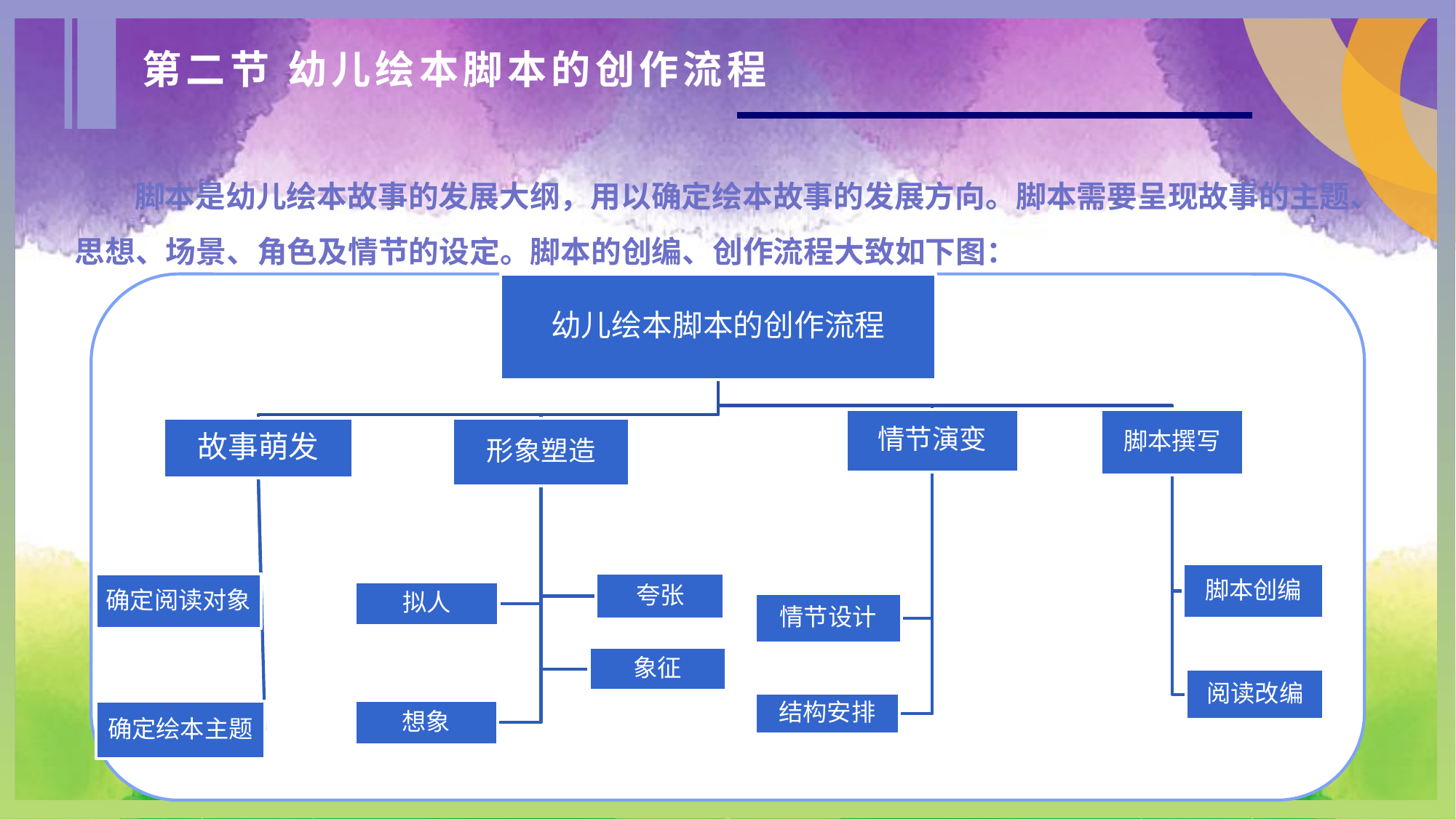

第二节 幼儿绘本脚本的创作流程
幼儿绘本脚本的创作流程
故事萌发
确定阅读对象
确定绘本主题
形象塑造
拟人
夸张
想象
象征
情节演变
情节设计
结构安排
脚本撰写
阅读改编
脚本创编
       脚本是幼儿绘本故事的发展大纲，用以确定绘本故事的发展方向。脚本需要呈现故事的主题、思想、场景、角色及情节的设定。脚本的创编、创作流程大致如下图：